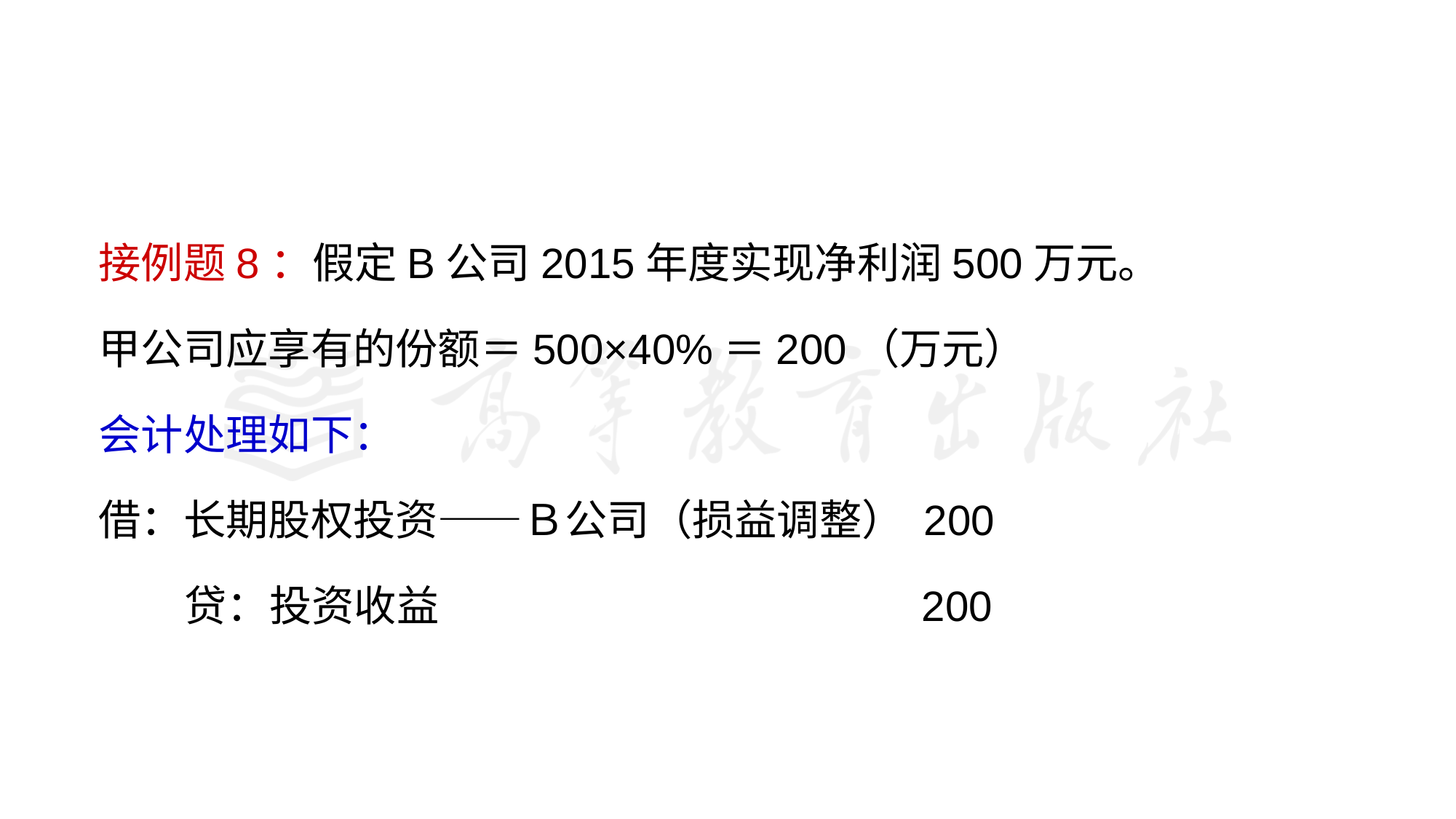

接例题8：假定B公司2015年度实现净利润500万元。
甲公司应享有的份额＝500×40%＝200（万元）
会计处理如下：
借：长期股权投资——Ｂ公司（损益调整） 200
        贷：投资收益                    　　                     200